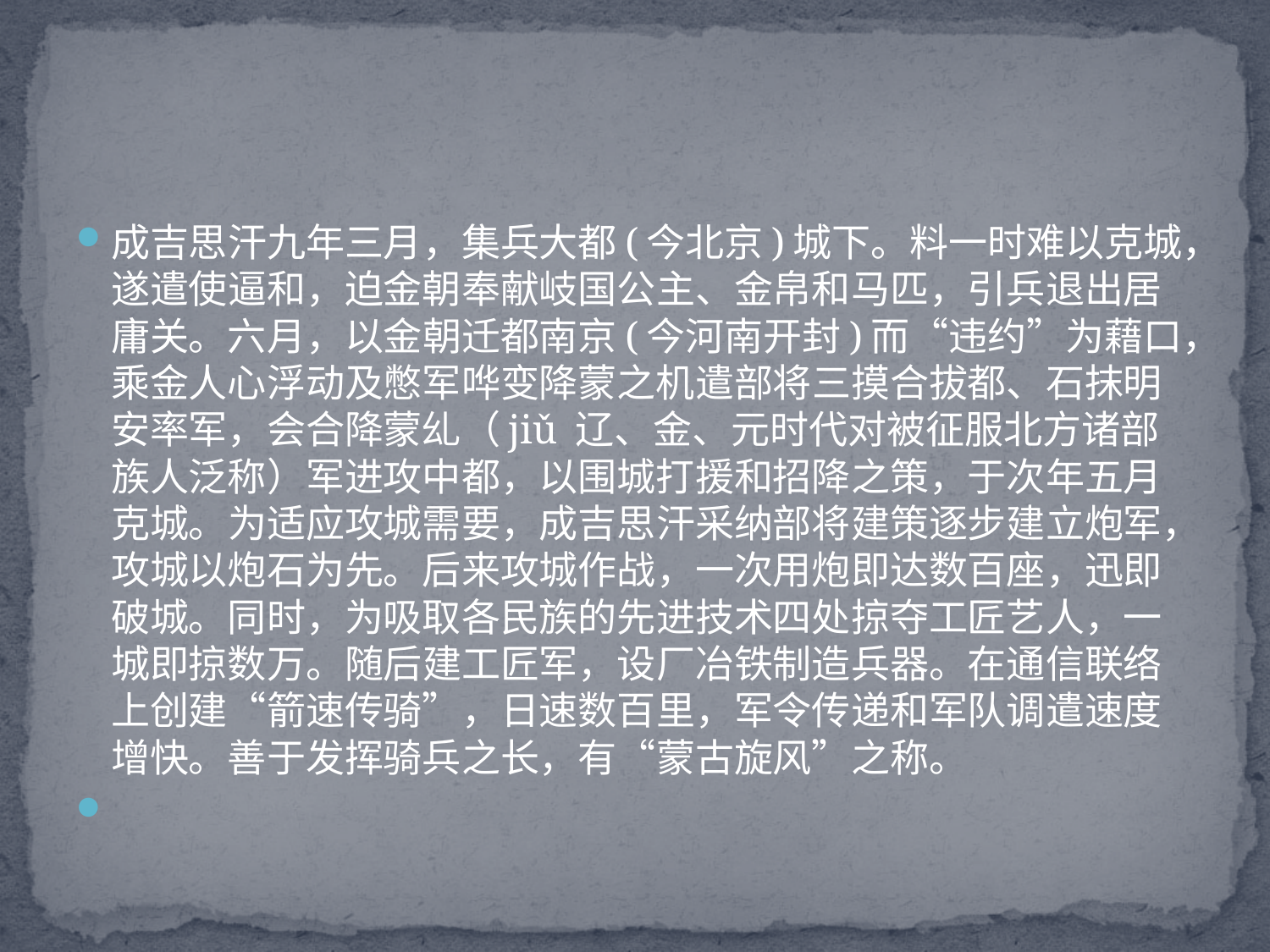

#
成吉思汗九年三月，集兵大都(今北京)城下。料一时难以克城，遂遣使逼和，迫金朝奉献岐国公主、金帛和马匹，引兵退出居庸关。六月，以金朝迁都南京(今河南开封)而“违约”为藉口，乘金人心浮动及憋军哗变降蒙之机遣部将三摸合拔都、石抹明安率军，会合降蒙乣（jiǔ 辽、金、元时代对被征服北方诸部族人泛称）军进攻中都，以围城打援和招降之策，于次年五月克城。为适应攻城需要，成吉思汗采纳部将建策逐步建立炮军，攻城以炮石为先。后来攻城作战，一次用炮即达数百座，迅即破城。同时，为吸取各民族的先进技术四处掠夺工匠艺人，一城即掠数万。随后建工匠军，设厂冶铁制造兵器。在通信联络上创建“箭速传骑”，日速数百里，军令传递和军队调遣速度增快。善于发挥骑兵之长，有“蒙古旋风”之称。